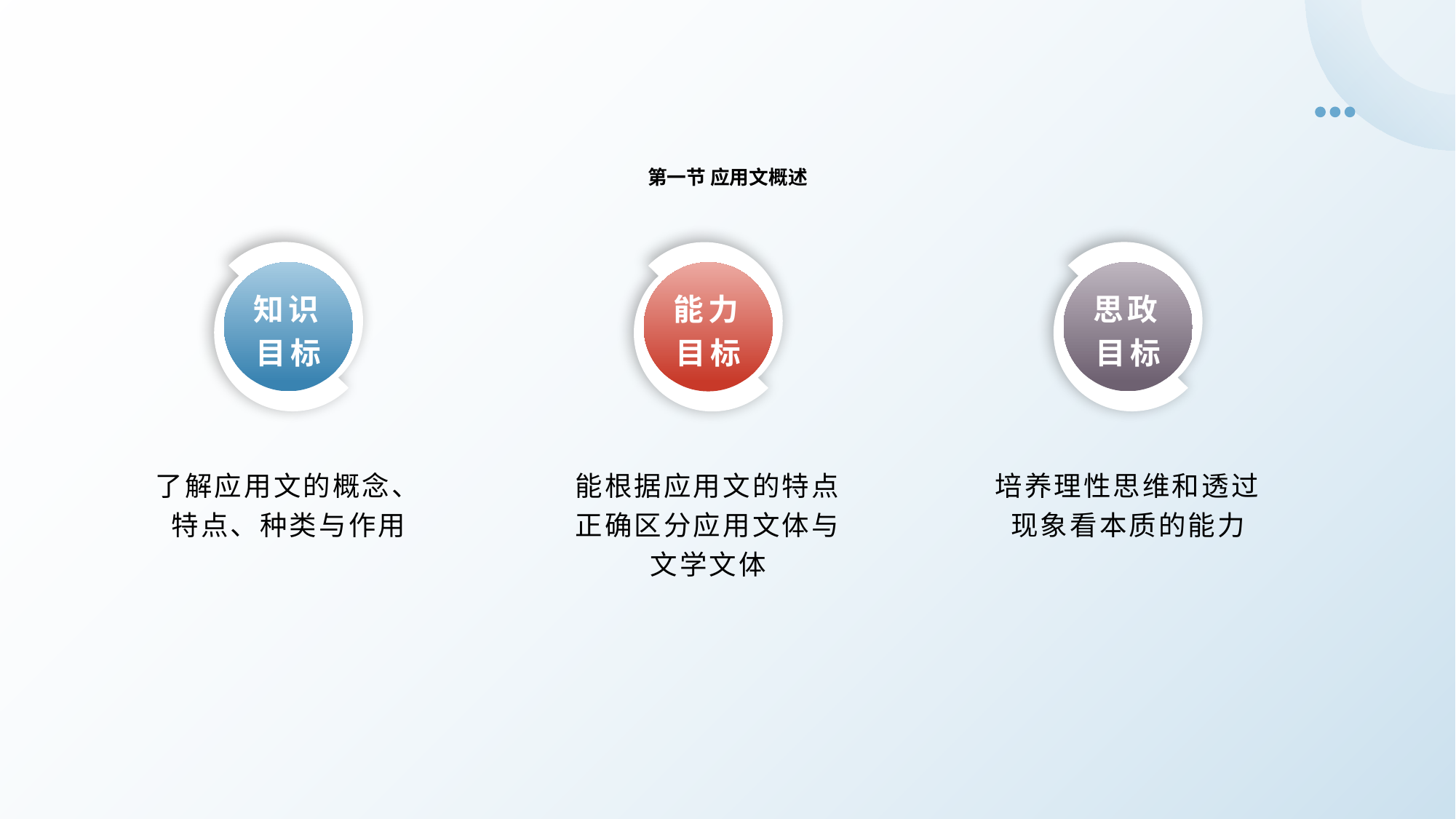

第一节 应用文概述

知识目标
思政目标
能力目标
了解应用文的概念、特点、种类与作用

培养理性思维和透过现象看本质的能力
能根据应用文的特点正确区分应用文体与文学文体